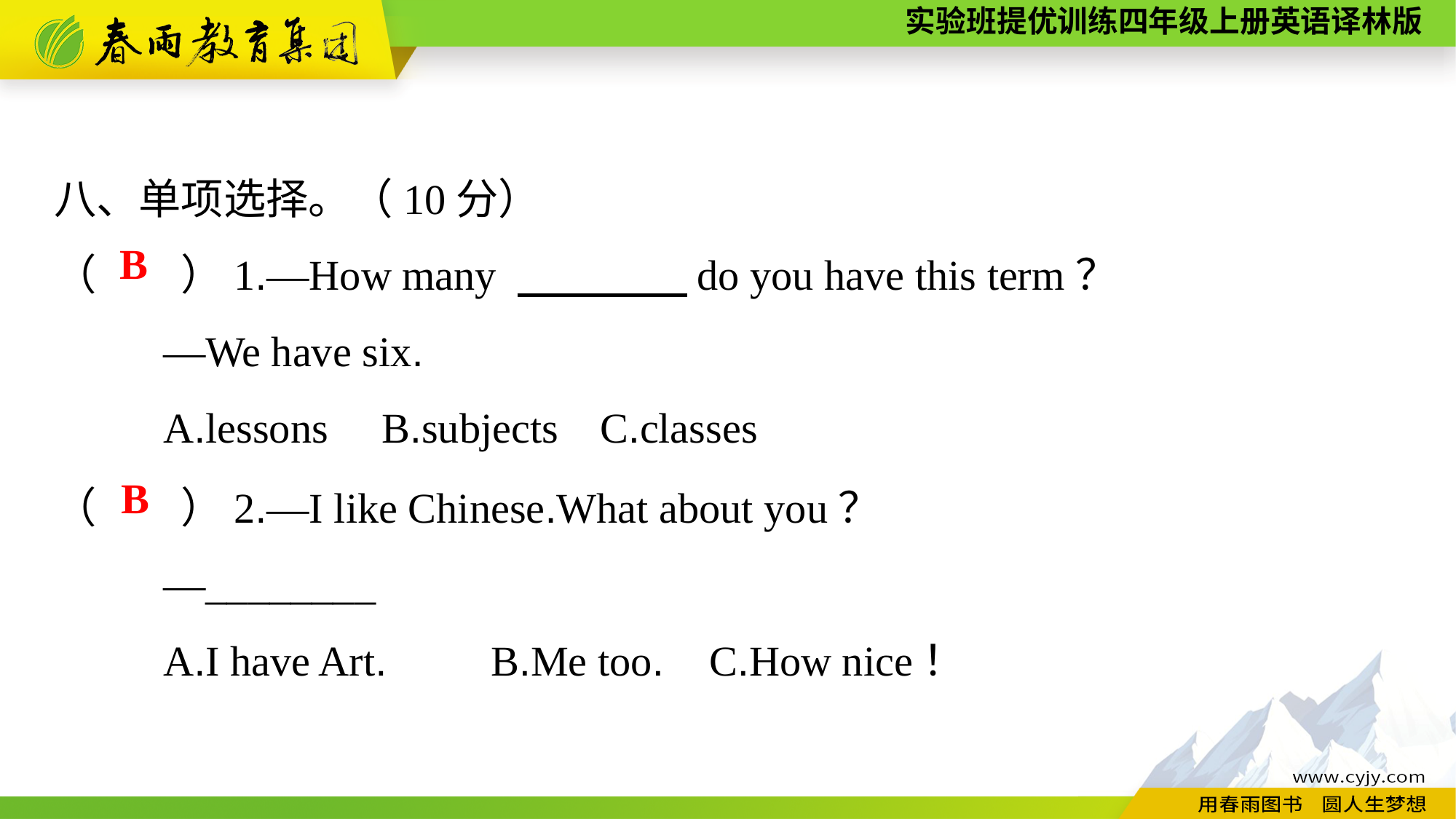

八、单项选择。（10分）
（　　）1.—How many 　　　　do you have this term？
	—We have six.
	A.lessons	B.subjects	C.classes
B
（　　）2.—I like Chinese.What about you？
	—________
	A.I have Art.	B.Me too.	C.How nice！
B